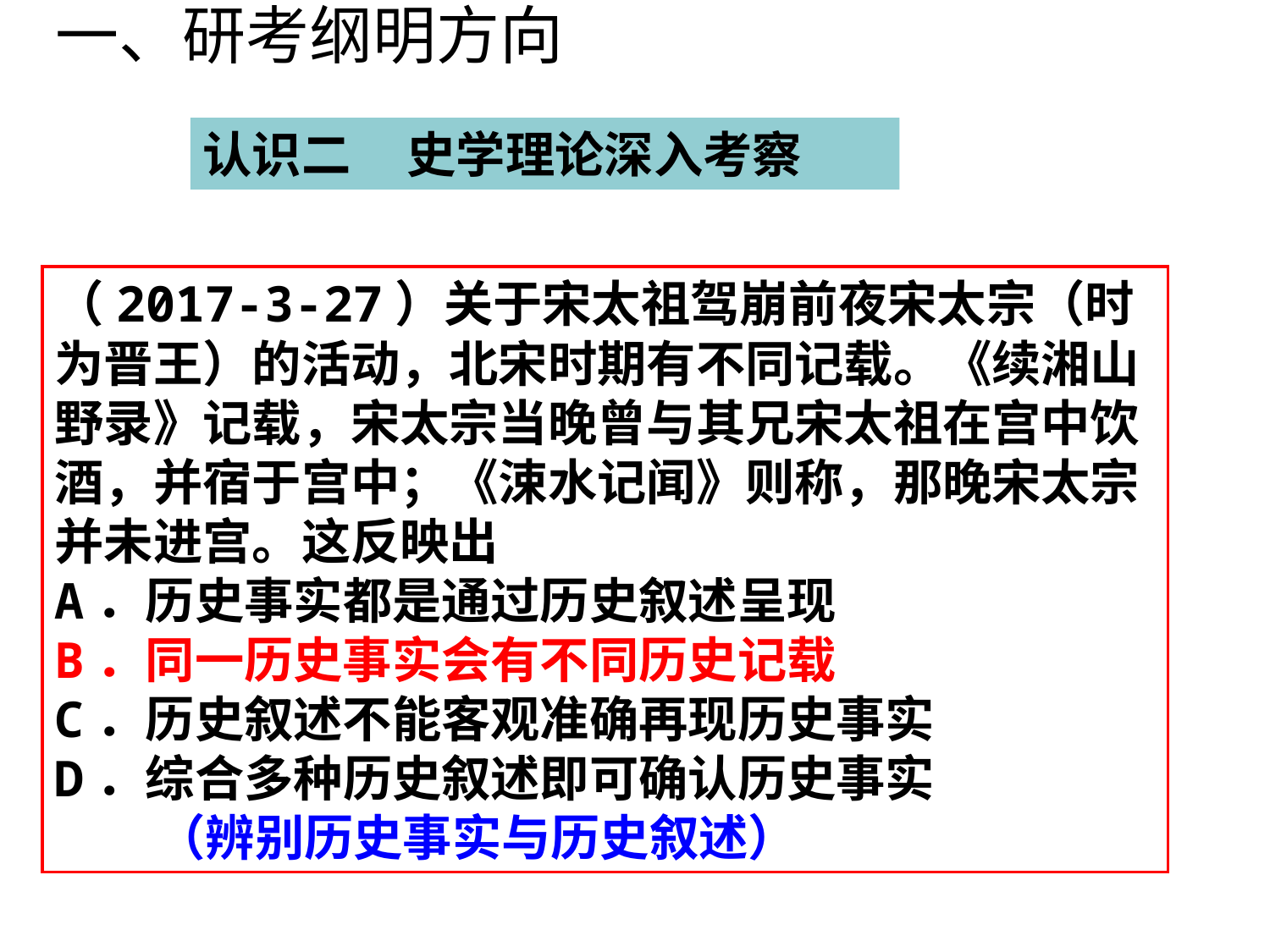

一、研考纲明方向
认识二     史学理论深入考察
（2017-3-27）关于宋太祖驾崩前夜宋太宗（时为晋王）的活动，北宋时期有不同记载。《续湘山野录》记载，宋太宗当晚曾与其兄宋太祖在宫中饮酒，并宿于宫中；《涑水记闻》则称，那晚宋太宗并未进宫。这反映出
A．历史事实都是通过历史叙述呈现
B．同一历史事实会有不同历史记载
C．历史叙述不能客观准确再现历史事实
D．综合多种历史叙述即可确认历史事实
        （辨别历史事实与历史叙述）